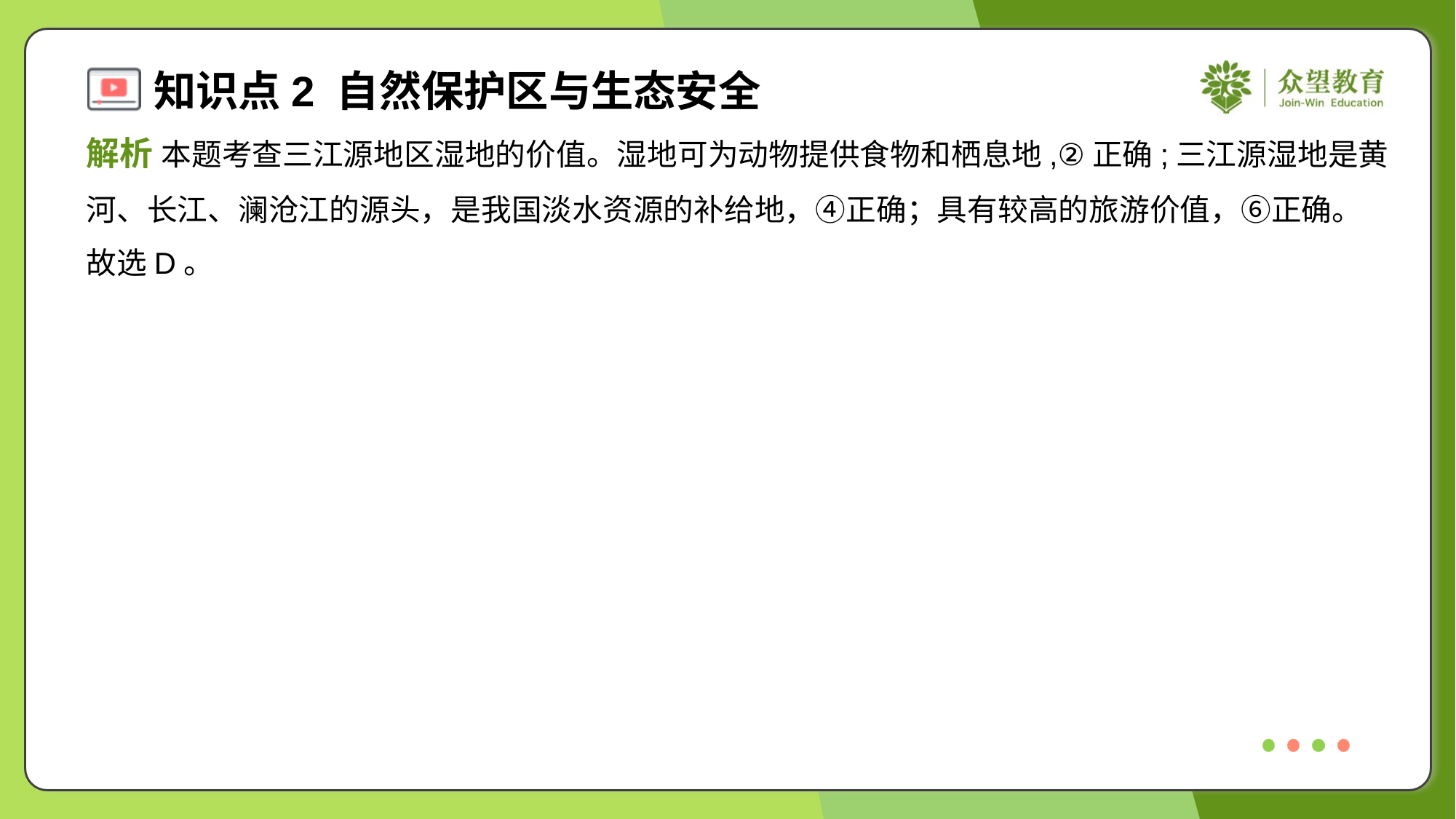

解析 本题考查三江源地区湿地的价值。湿地可为动物提供食物和栖息地,②正确;三江源湿地是黄
河、长江、澜沧江的源头，是我国淡水资源的补给地，④正确；具有较高的旅游价值，⑥正确。
故选D。